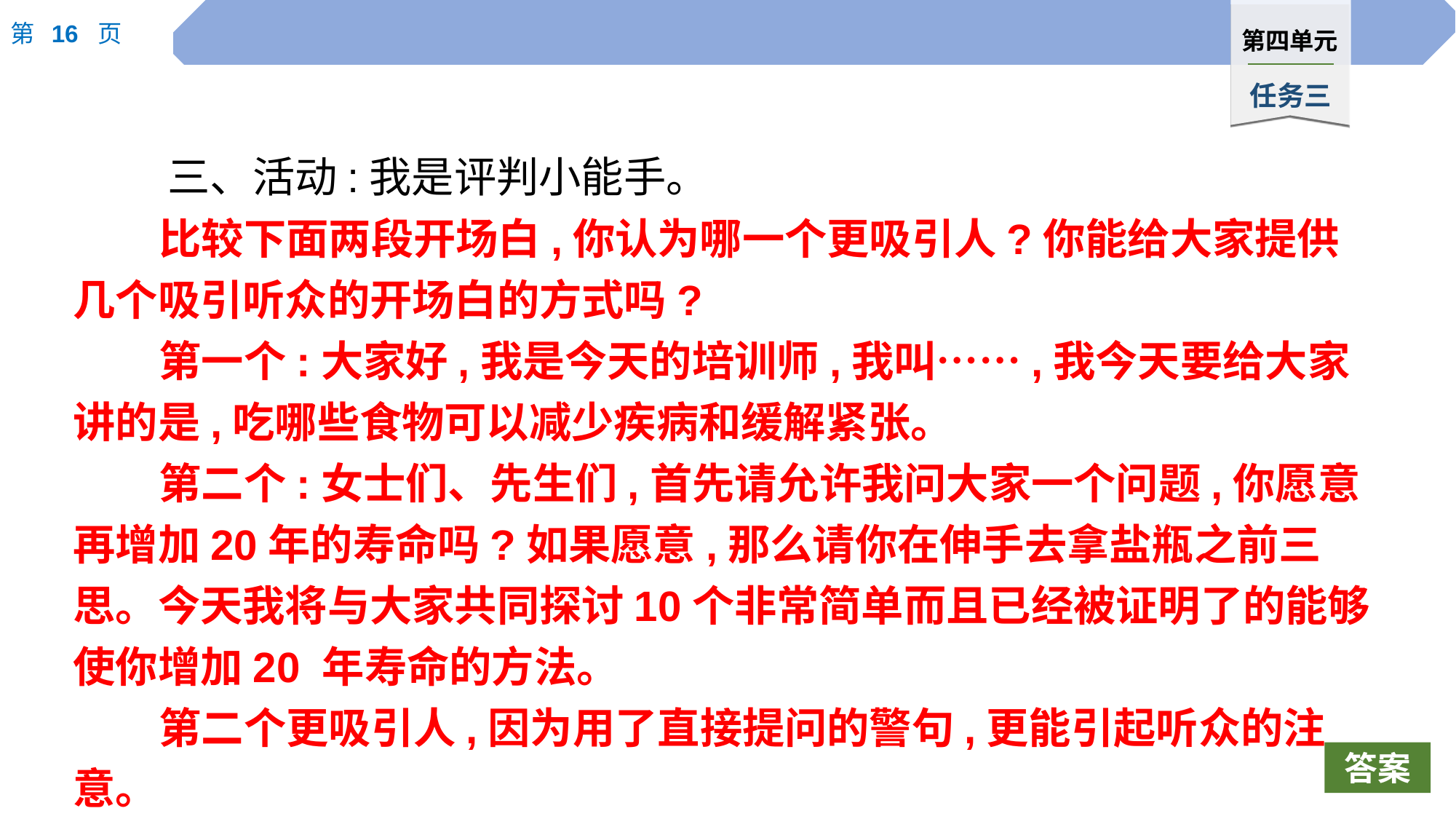

三、活动:我是评判小能手。
比较下面两段开场白,你认为哪一个更吸引人?你能给大家提供几个吸引听众的开场白的方式吗?
第一个:大家好,我是今天的培训师,我叫……,我今天要给大家讲的是,吃哪些食物可以减少疾病和缓解紧张。
第二个:女士们、先生们,首先请允许我问大家一个问题,你愿意再增加20年的寿命吗?如果愿意,那么请你在伸手去拿盐瓶之前三思。今天我将与大家共同探讨10个非常简单而且已经被证明了的能够使你增加20 年寿命的方法。
第二个更吸引人,因为用了直接提问的警句,更能引起听众的注意。
答案